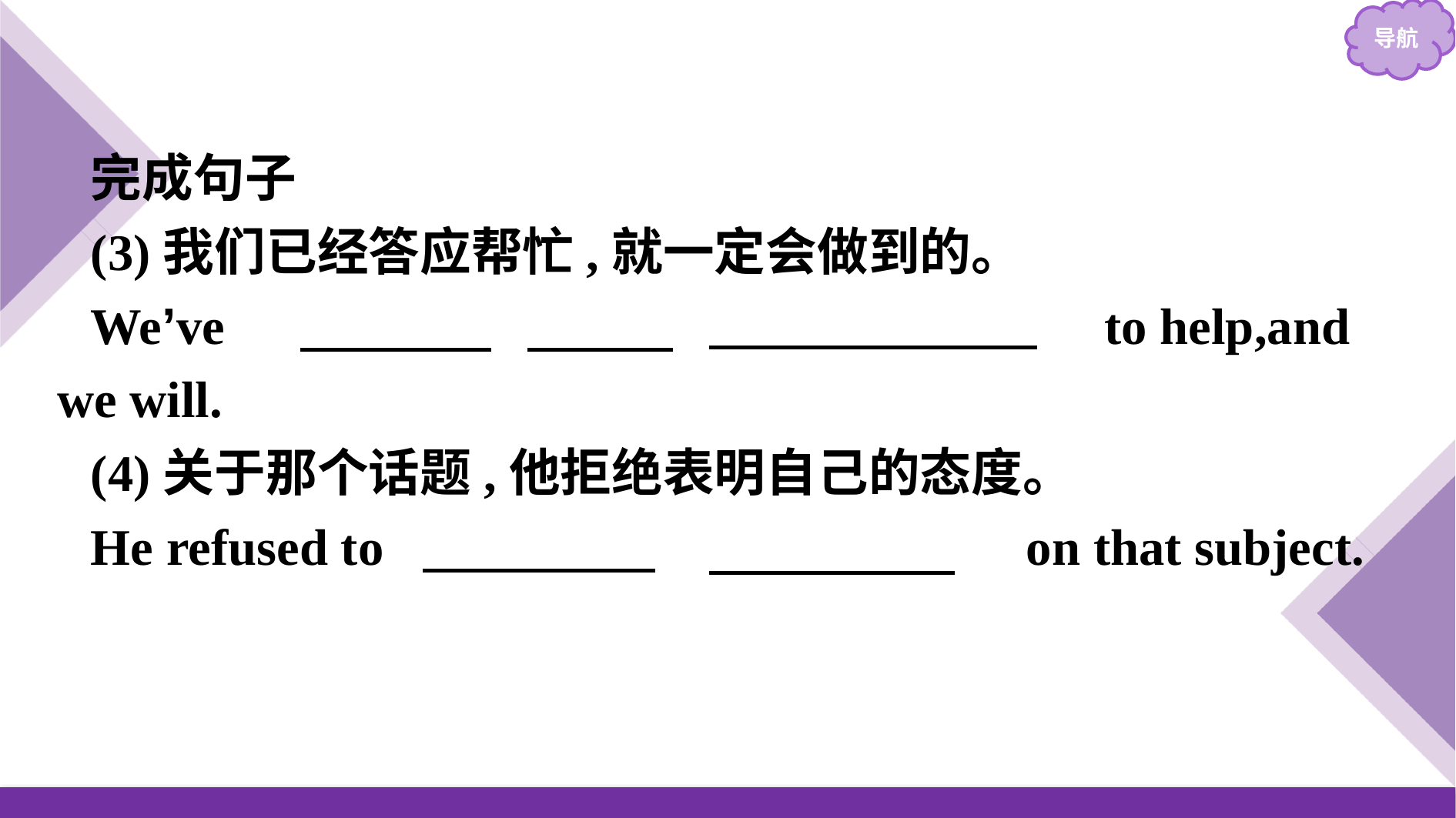

完成句子
(3)我们已经答应帮忙,就一定会做到的。
We’ve 　made　 　a　 　commitment　 to help,and we will.
(4)关于那个话题,他拒绝表明自己的态度。
He refused to 　commit　 　himself　 on that subject.